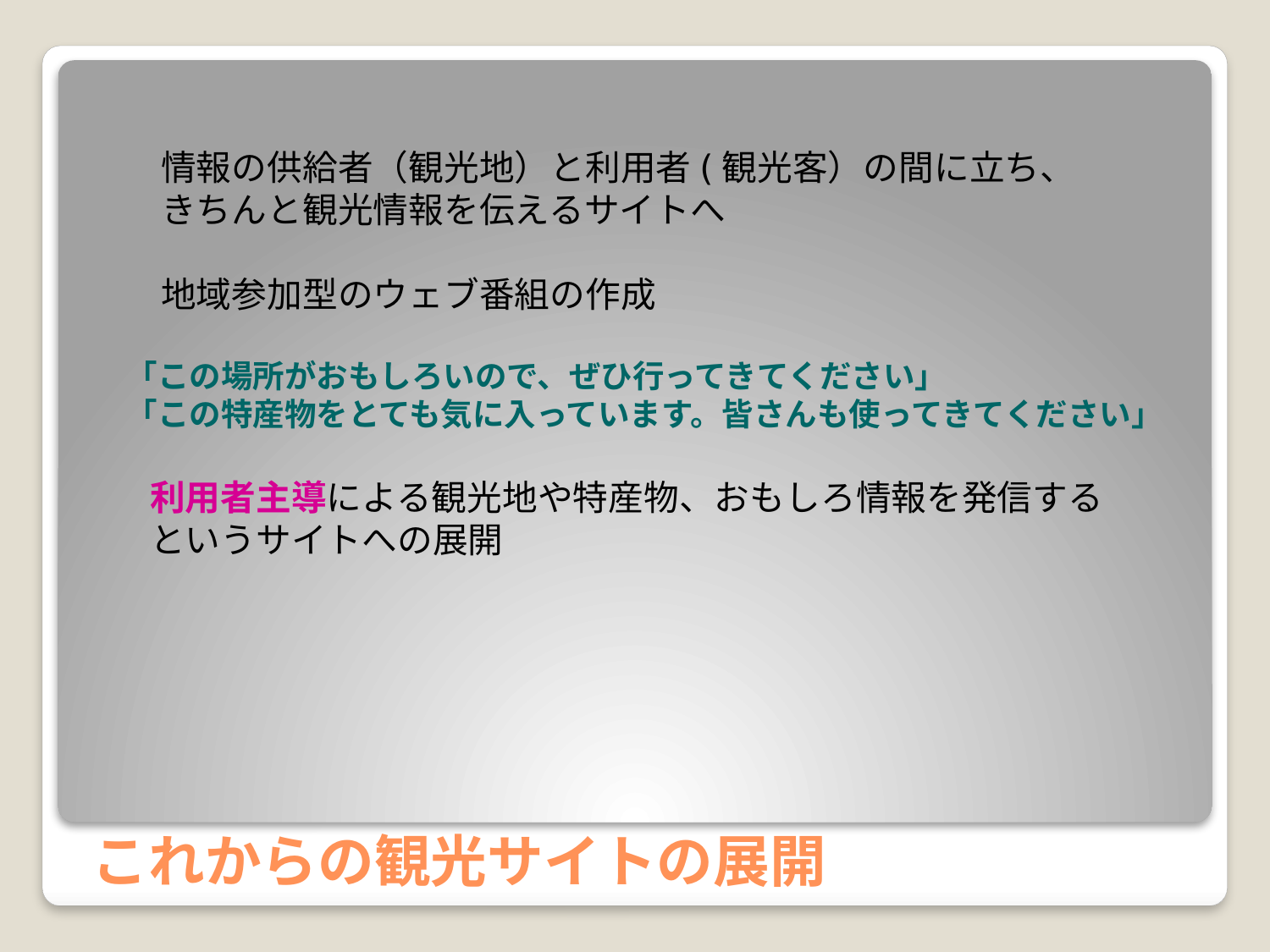

情報の供給者（観光地）と利用者(観光客）の間に立ち、
　きちんと観光情報を伝えるサイトへ

　地域参加型のウェブ番組の作成

「この場所がおもしろいので、ぜひ行ってきてください」
「この特産物をとても気に入っています。皆さんも使ってきてください」

  利用者主導による観光地や特産物、おもしろ情報を発信する
  というサイトへの展開

これからの観光サイトの展開